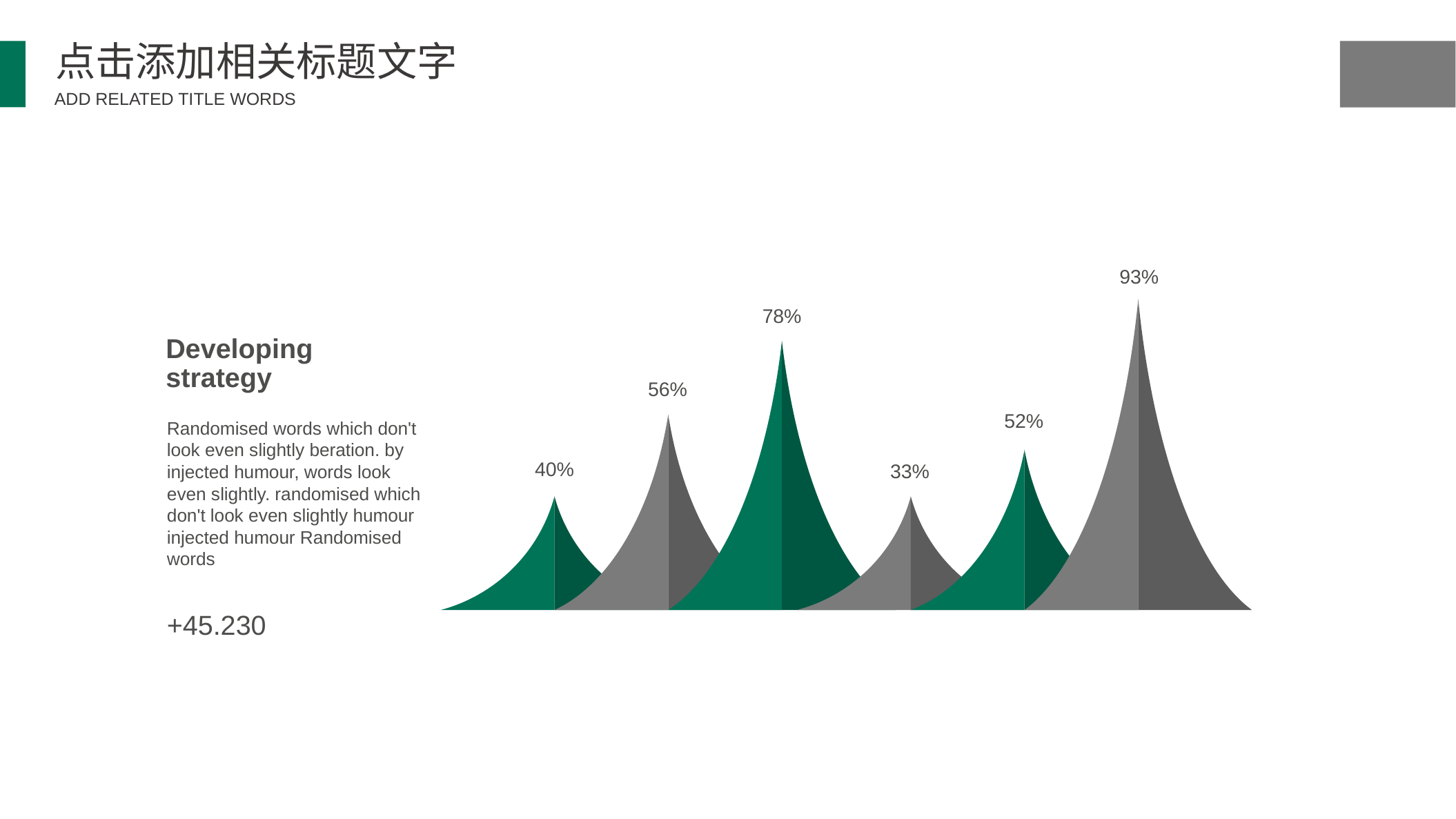

点击添加相关标题文字

ADD RELATED TITLE WORDS
93%
78%
Developing strategy
56%
Randomised words which don't look even slightly beration. by injected humour, words look even slightly. randomised which don't look even slightly humour injected humour Randomised words

52%

40%
33%

+45.230